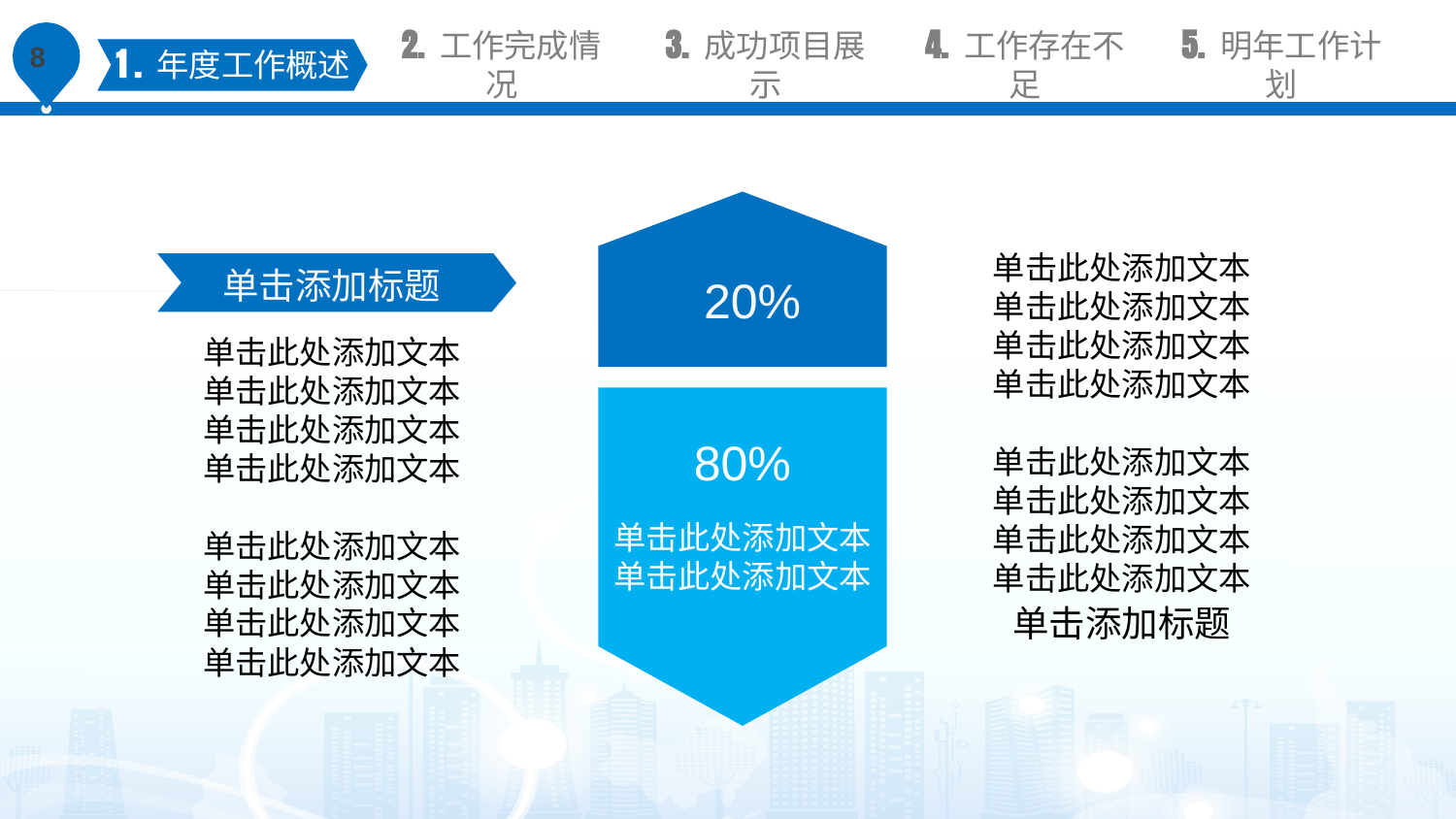

1 . 年度工作概述
2. 工作完成情况
3. 成功项目展示
4. 工作存在不足
5. 明年工作计划

20%
单击此处添加文本
单击此处添加文本
单击此处添加文本
单击此处添加文本

单击此处添加文本
单击此处添加文本
单击此处添加文本
单击此处添加文本

单击添加标题
单击此处添加文本
单击此处添加文本
单击此处添加文本
单击此处添加文本

单击此处添加文本
单击此处添加文本
单击此处添加文本
单击此处添加文本
80%

单击此处添加文本
单击此处添加文本
单击添加标题